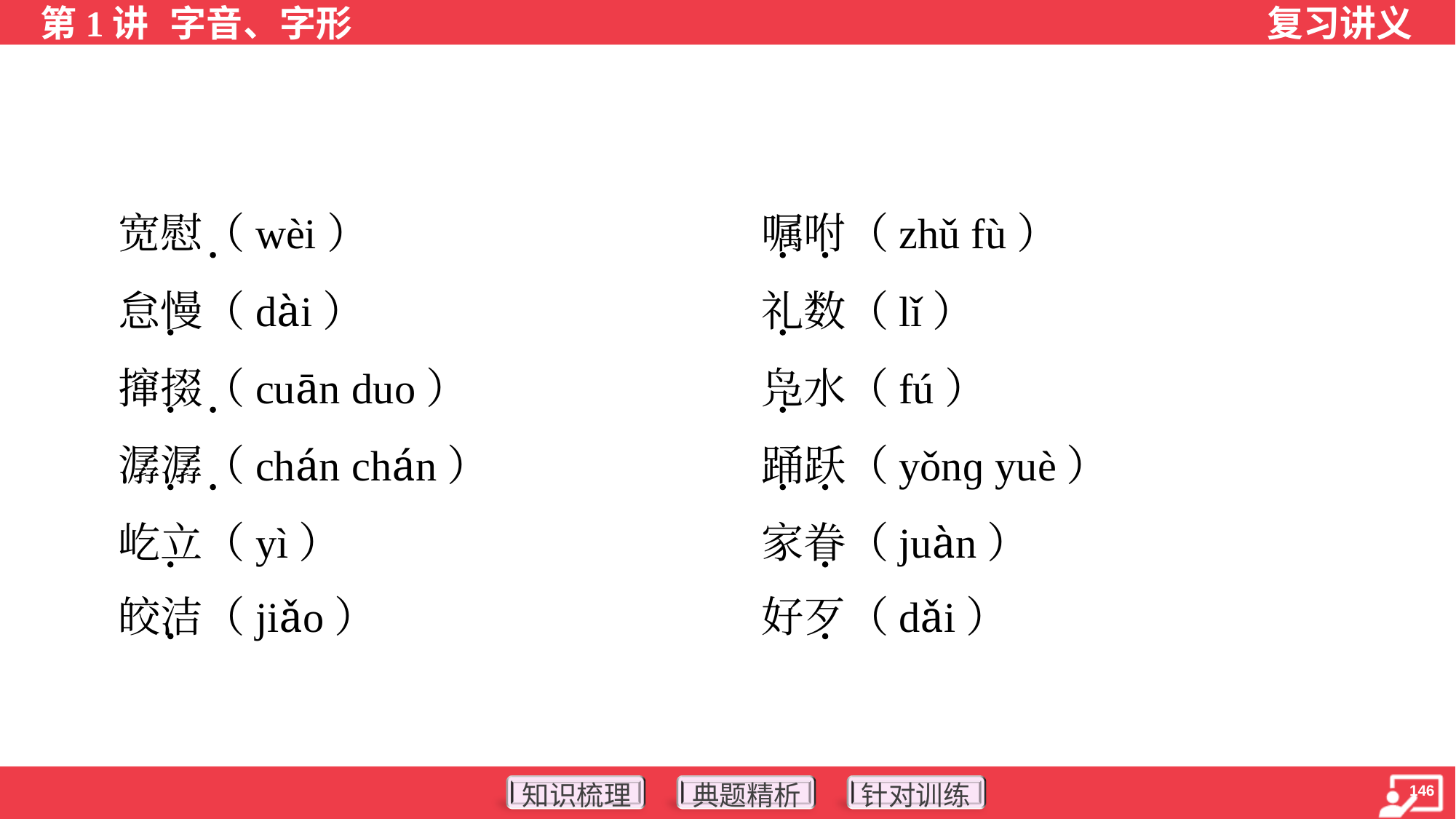

宽慰（wèi）	嘱咐（zhǔ fù）
    怠慢（dài）	礼数（lǐ）
    撺掇（cuān duo）	凫水（fú）
    潺潺（chán chán）	踊跃（yǒnɡ yuè）
    屹立（yì）	家眷（juàn）
    皎洁（jiǎo）	好歹（dǎi）